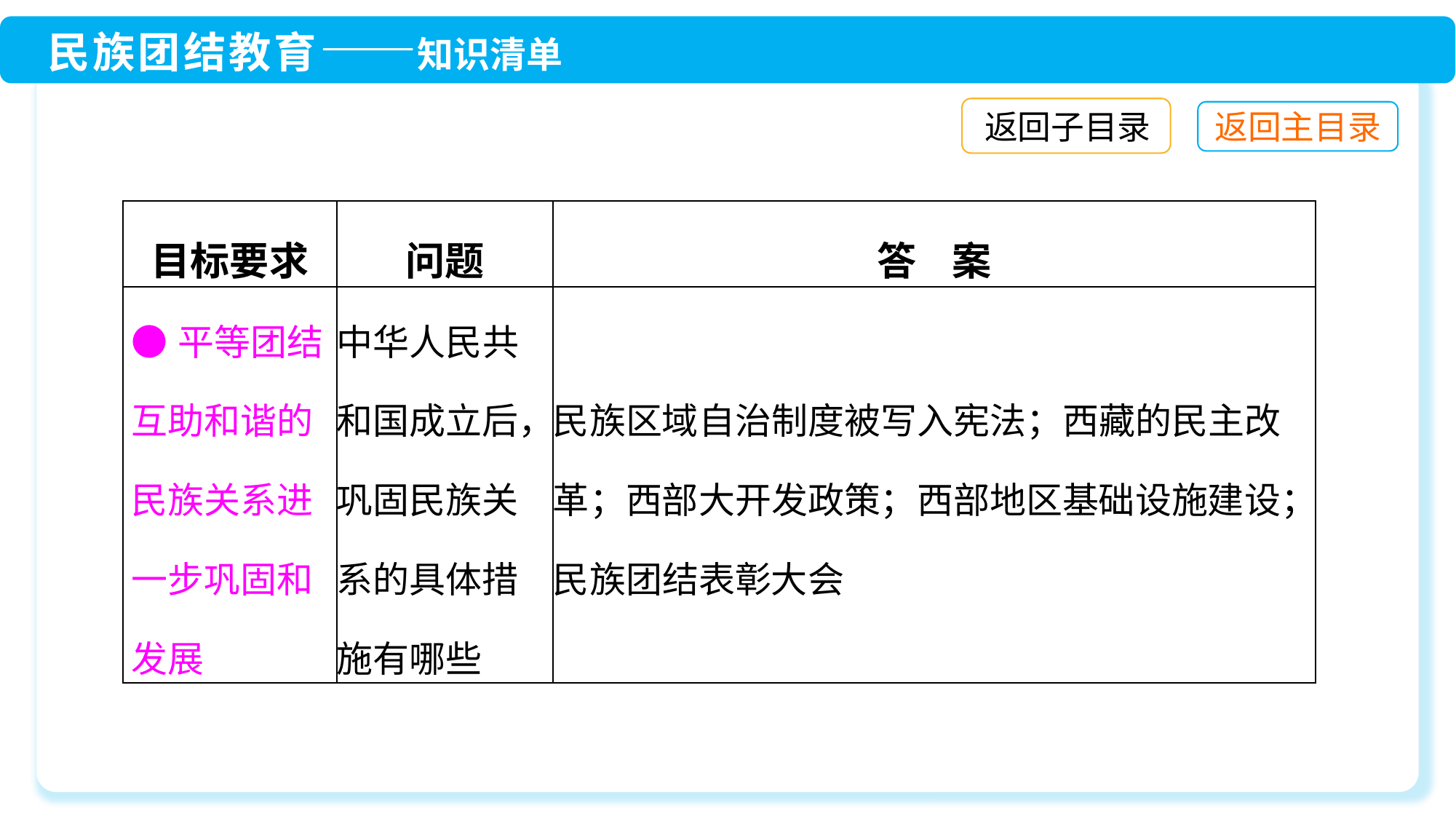

返回子目录
| 目标要求 | 问题 | 答 案 |
| --- | --- | --- |
| ●平等团结互助和谐的民族关系进一步巩固和发展 | 中华人民共和国成立后，巩固民族关系的具体措施有哪些 | 民族区域自治制度被写入宪法；西藏的民主改革；西部大开发政策；西部地区基础设施建设；民族团结表彰大会 |